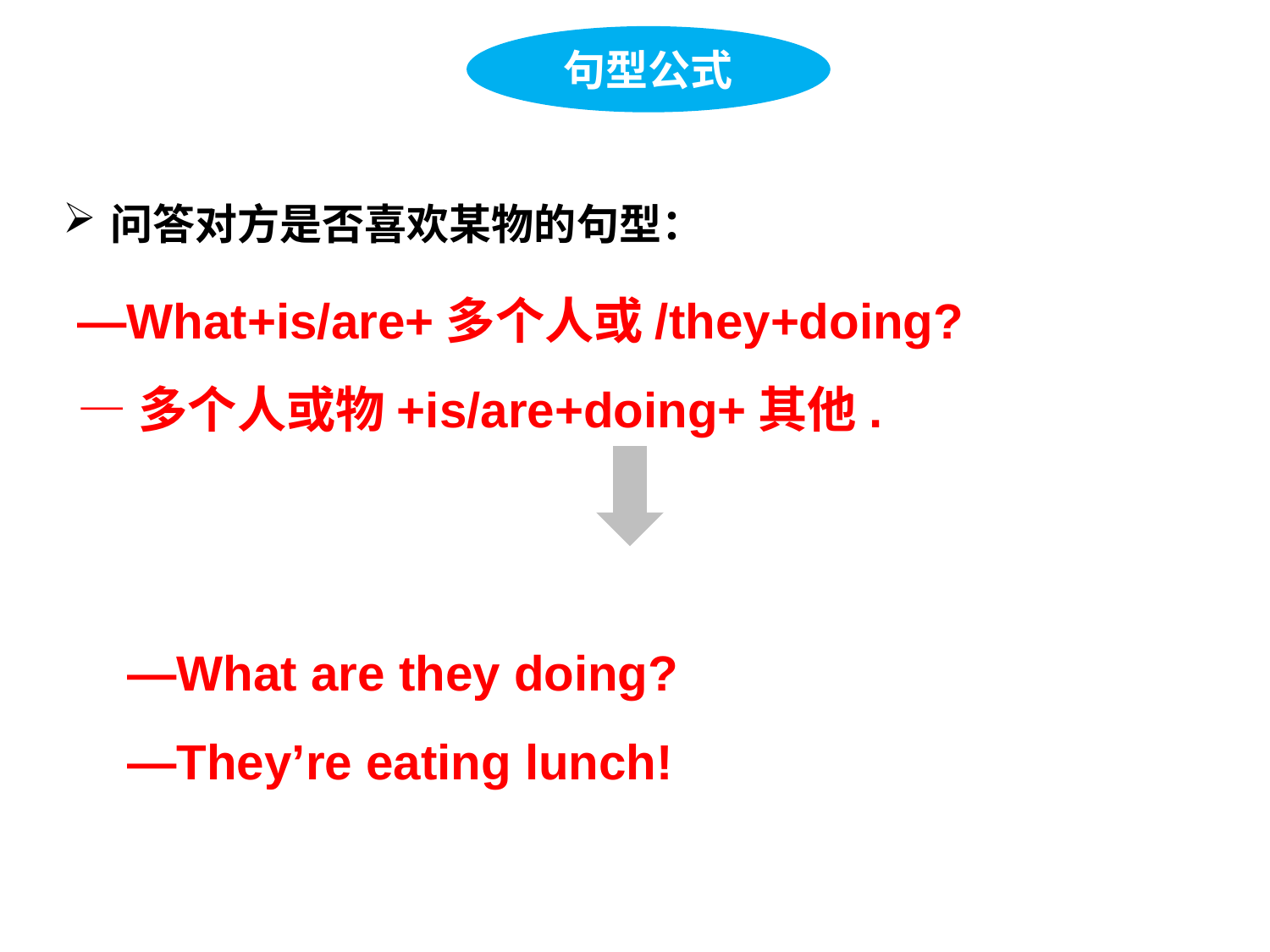

句型公式
问答对方是否喜欢某物的句型：
—What+is/are+多个人或/they+doing?
—多个人或物+is/are+doing+其他.

—What are they doing?
—They’re eating lunch!